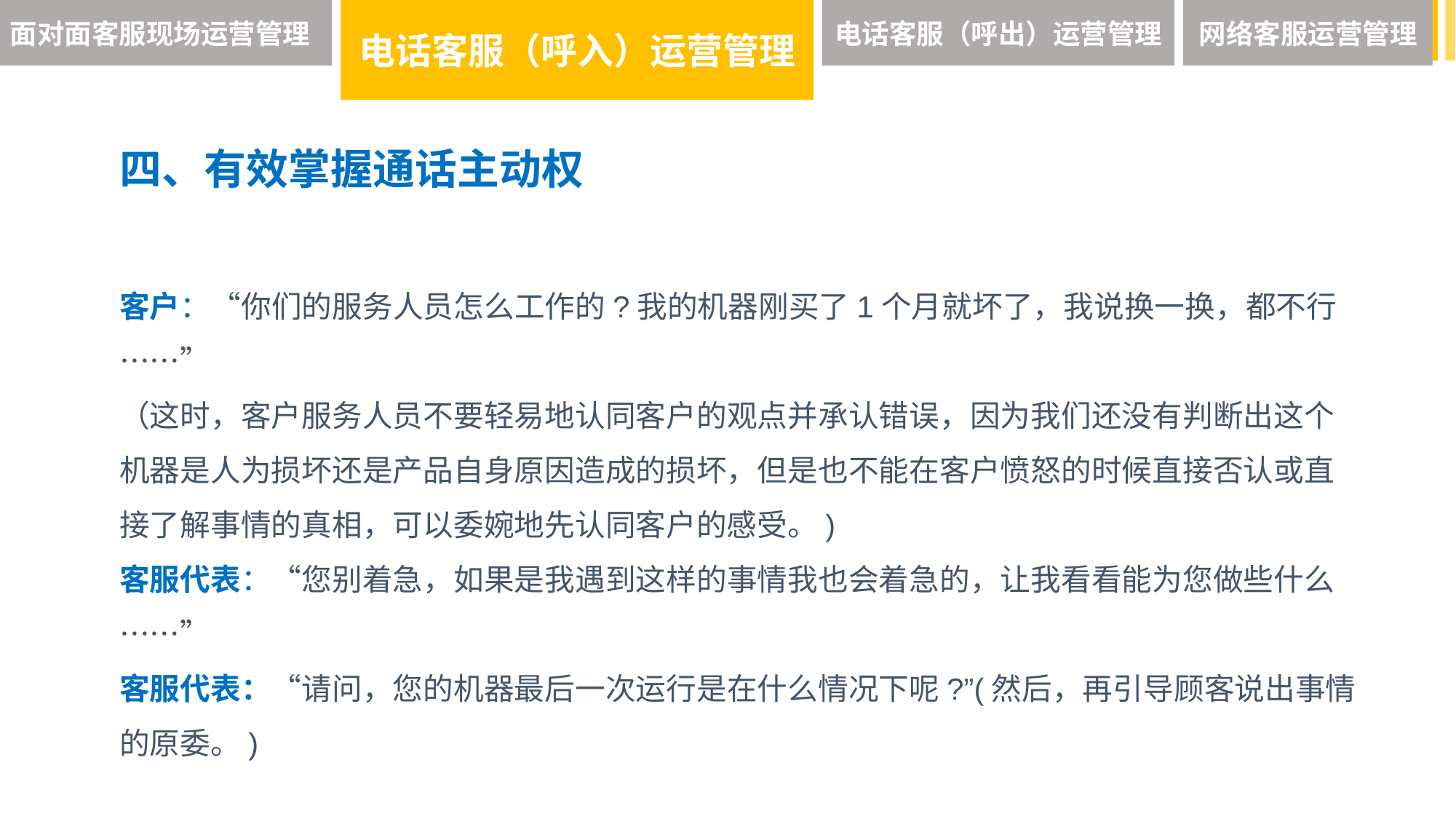

面对面客服现场运营管理
电话客服（呼入）运营管理
电话客服（呼出）运营管理
网络客服运营管理

四、有效掌握通话主动权
客户：“你们的服务人员怎么工作的?我的机器刚买了1个月就坏了，我说换一换，都不行……”
（这时，客户服务人员不要轻易地认同客户的观点并承认错误，因为我们还没有判断出这个机器是人为损坏还是产品自身原因造成的损坏，但是也不能在客户愤怒的时候直接否认或直接了解事情的真相，可以委婉地先认同客户的感受。)
客服代表：“您别着急，如果是我遇到这样的事情我也会着急的，让我看看能为您做些什么……”
客服代表：“请问，您的机器最后一次运行是在什么情况下呢?”(然后，再引导顾客说出事情的原委。)